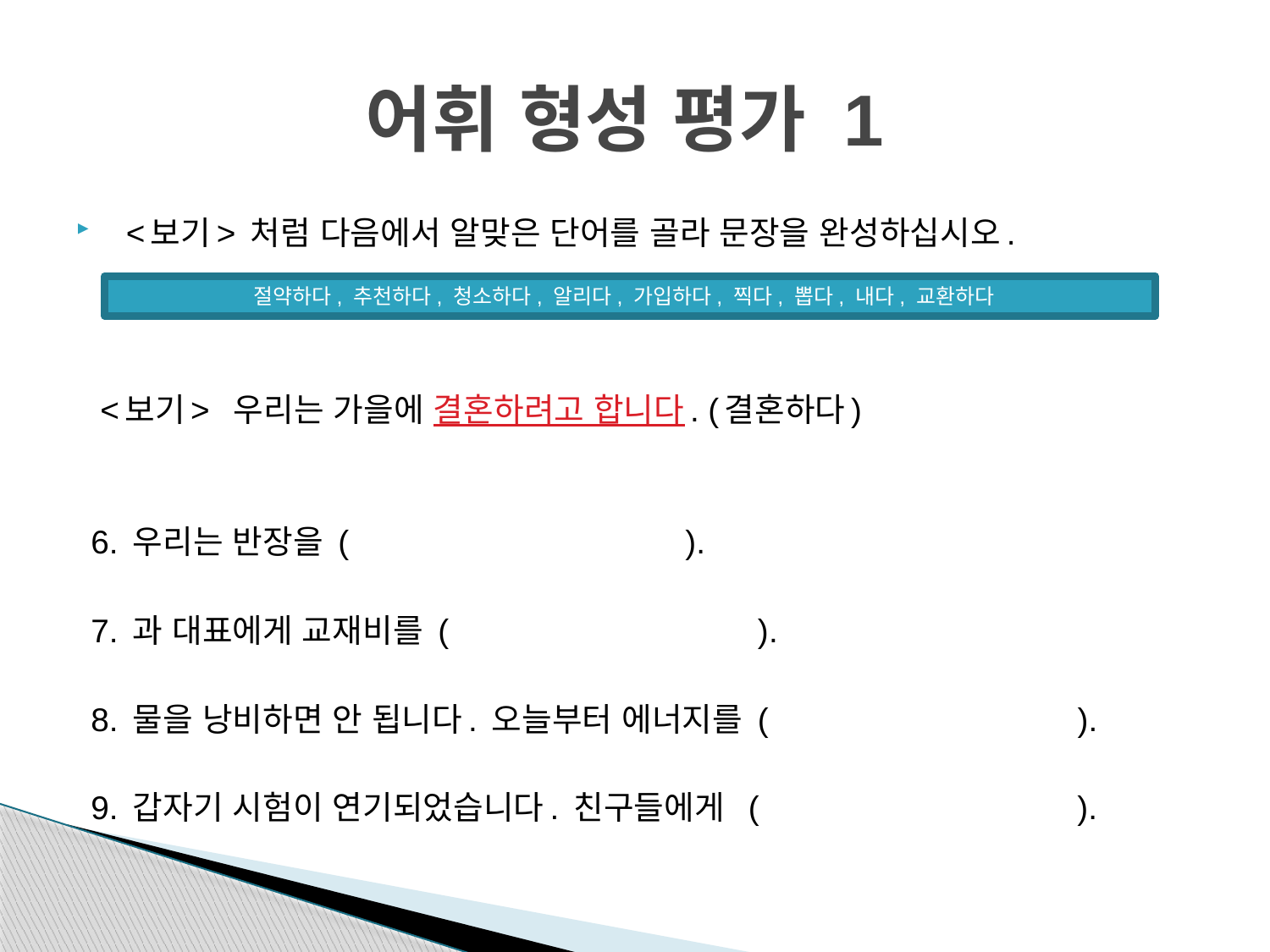

# 어휘 형성 평가 1
<보기> 처럼 다음에서 알맞은 단어를 골라 문장을 완성하십시오.

 <보기>  우리는 가을에 결혼하려고 합니다. (결혼하다)

6. 우리는 반장을 (                                     ).

7. 과 대표에게 교재비를 (                                  ).

8. 물을 낭비하면 안 됩니다. 오늘부터 에너지를 (                                  ).

9. 갑자기 시험이 연기되었습니다. 친구들에게  (                                   ).
절약하다, 추천하다, 청소하다, 알리다, 가입하다, 찍다, 뽑다, 내다, 교환하다